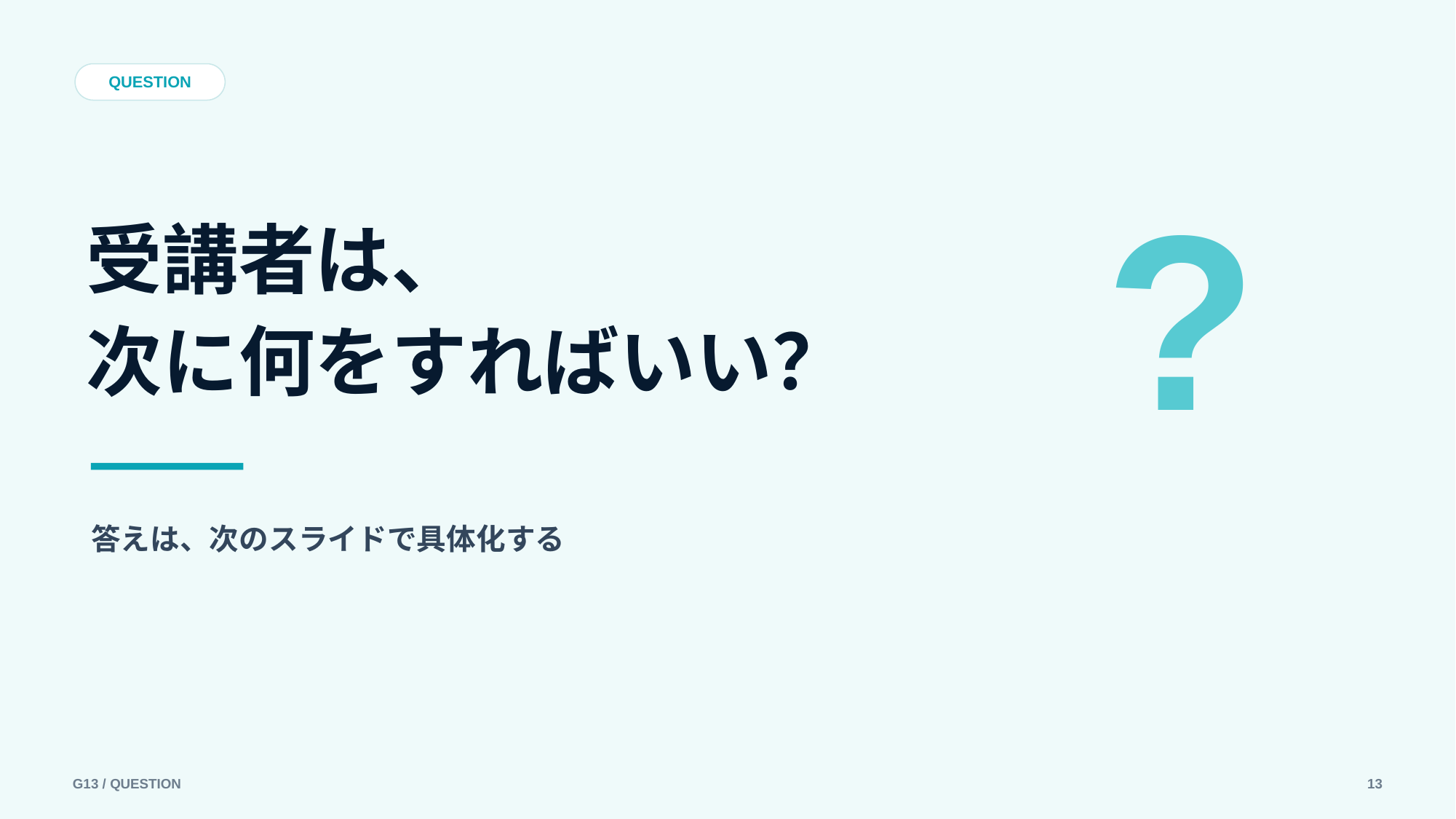

QUESTION
?
受講者は、
次に何をすればいい？

答えは、次のスライドで具体化する
G13 / QUESTION
13